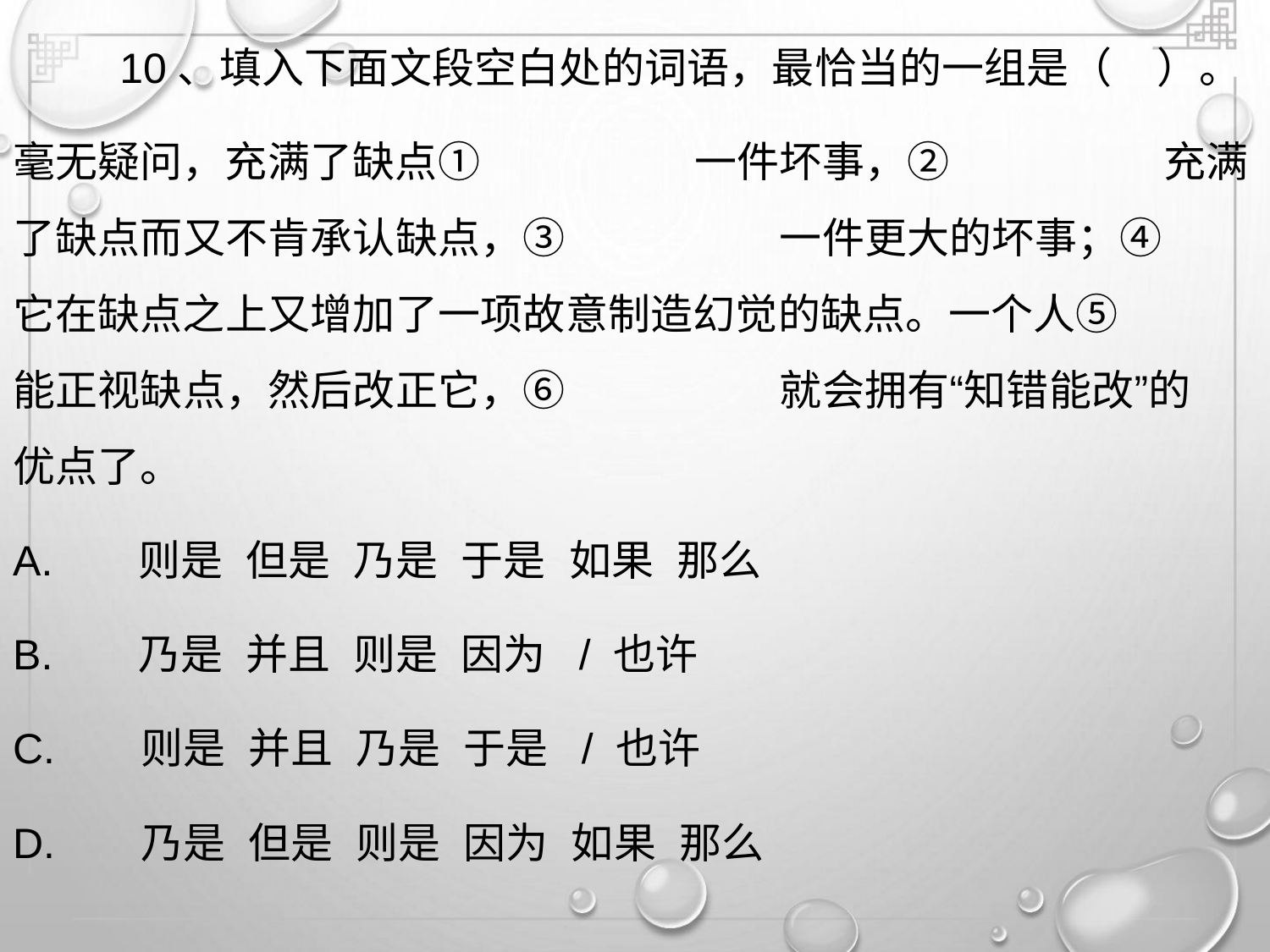

10、填入下面文段空白处的词语，最恰当的一组是（ ）。
毫无疑问，充满了缺点①
一件坏事，②
一件更大的坏事；④
充满
了缺点而又不肯承认缺点，③
它在缺点之上又增加了一项故意制造幻觉的缺点。一个人⑤
能正视缺点，然后改正它，⑥
优点了。
就会拥有“知错能改”的
A. 则是 但是 乃是 于是 如果 那么
B. 乃是 并且 则是 因为 / 也许
C. 则是 并且 乃是 于是 / 也许
D. 乃是 但是 则是 因为 如果 那么